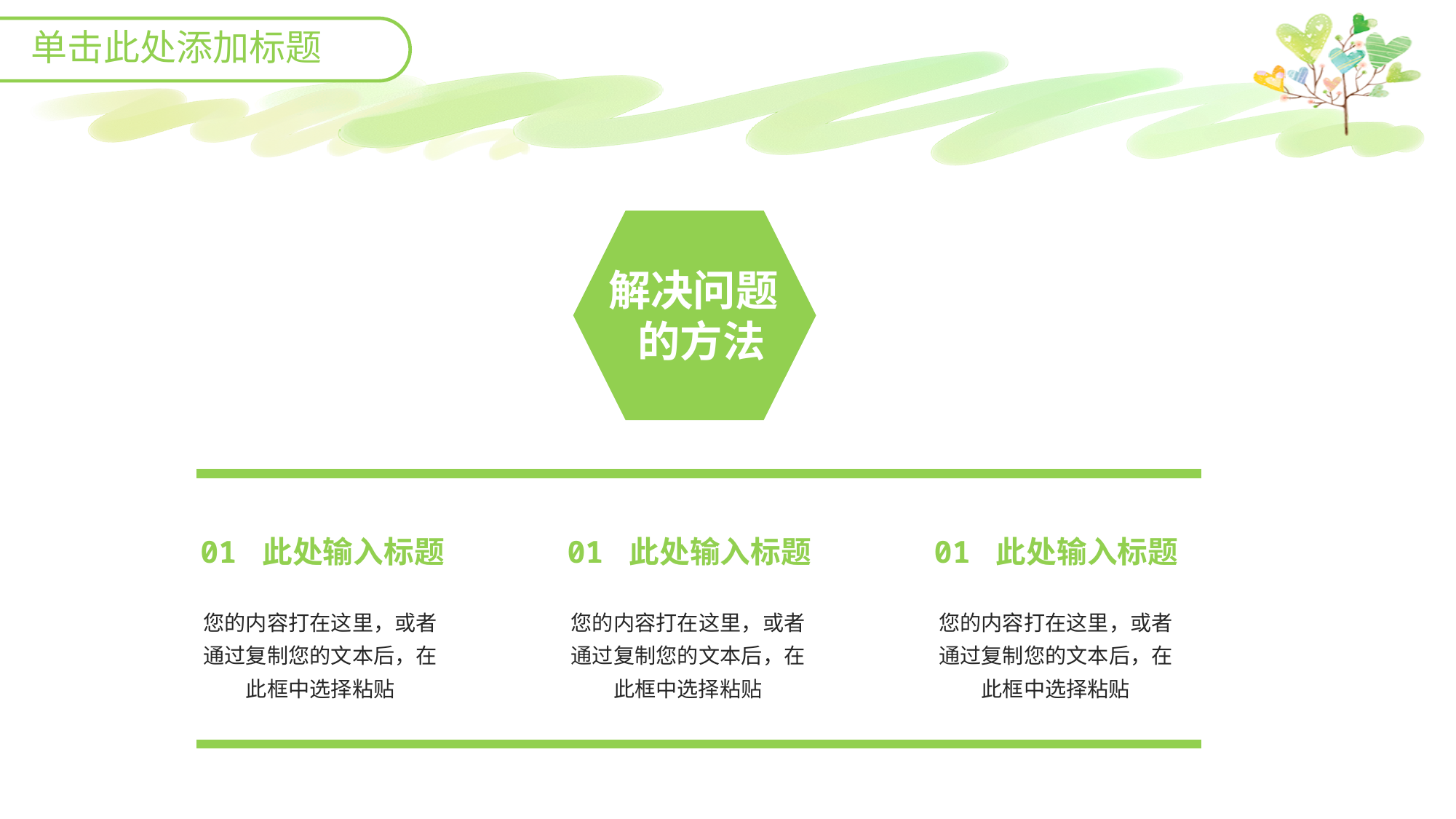

单击此处添加标题

解决问题
  的方法
01 此处输入标题
01 此处输入标题
01 此处输入标题
您的内容打在这里，或者通过复制您的文本后，在此框中选择粘贴
您的内容打在这里，或者通过复制您的文本后，在此框中选择粘贴
您的内容打在这里，或者通过复制您的文本后，在此框中选择粘贴